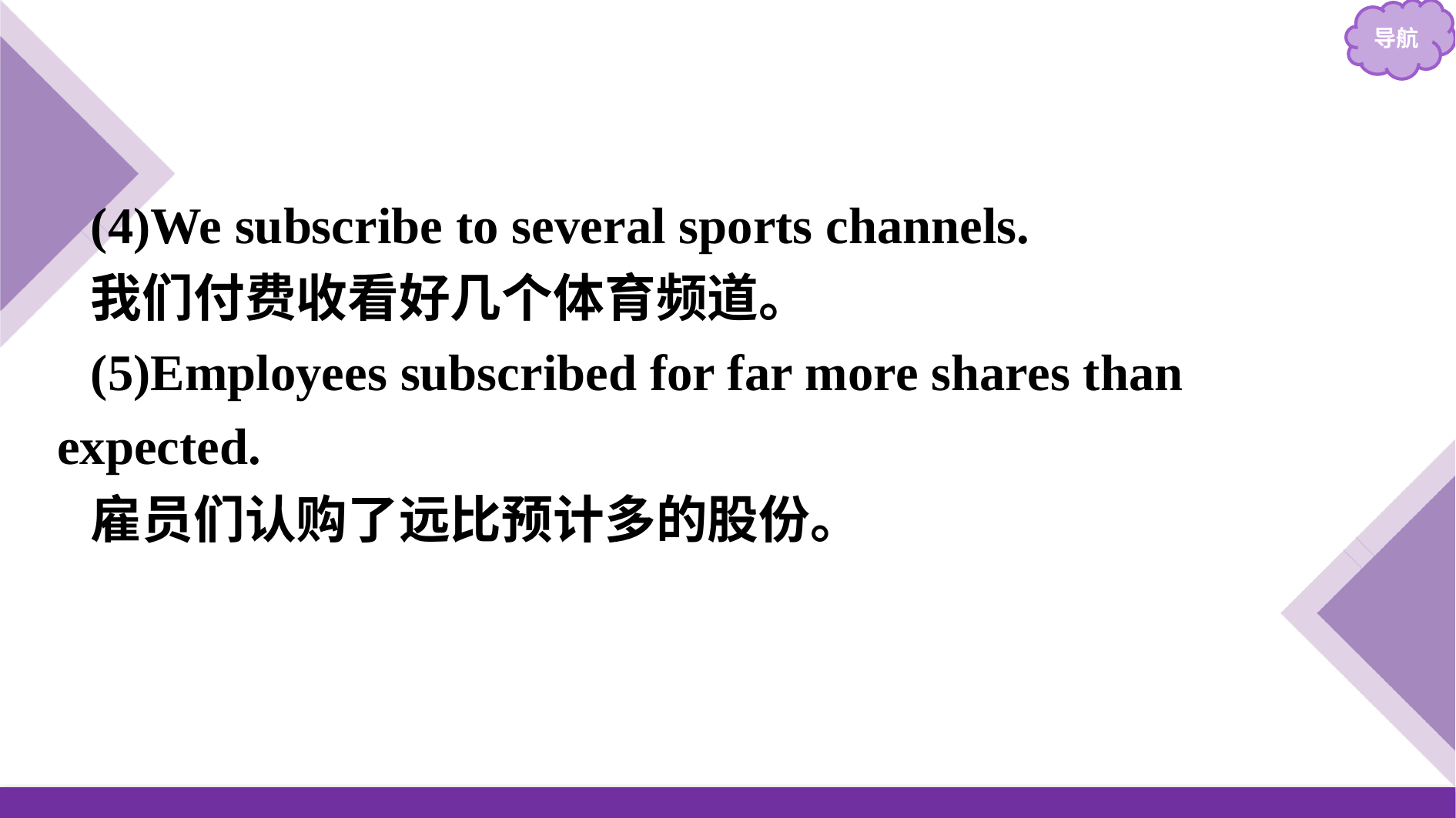

(4)We subscribe to several sports channels.
我们付费收看好几个体育频道。
(5)Employees subscribed for far more shares than expected.
雇员们认购了远比预计多的股份。